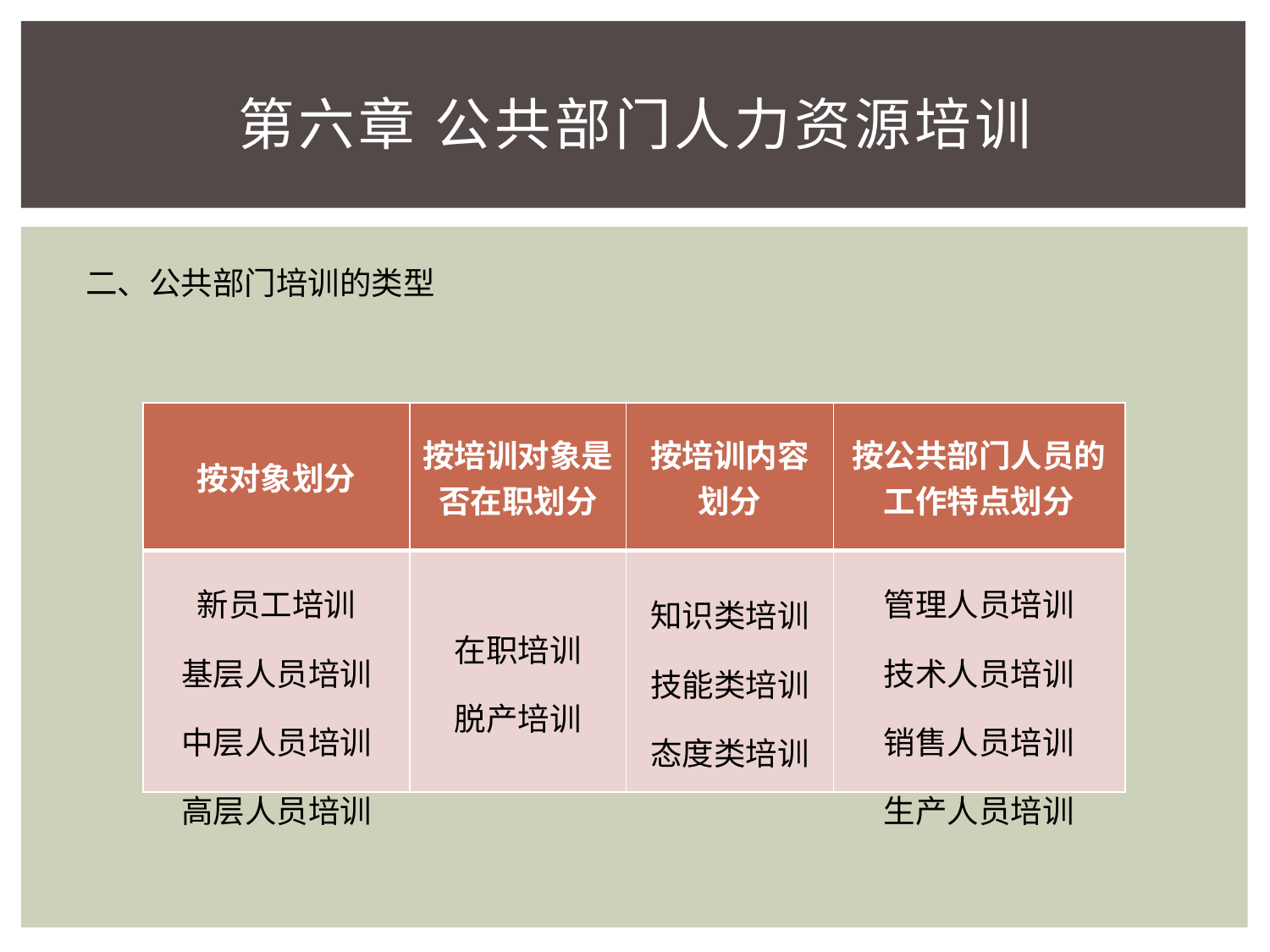

# 第六章 公共部门人力资源培训
二、公共部门培训的类型
| 按对象划分 | 按培训对象是否在职划分 | 按培训内容划分 | 按公共部门人员的工作特点划分 |
| --- | --- | --- | --- |
| 新员工培训 基层人员培训 中层人员培训 高层人员培训 | 在职培训 脱产培训 | 知识类培训 技能类培训 态度类培训 | 管理人员培训 技术人员培训 销售人员培训 生产人员培训 |
44